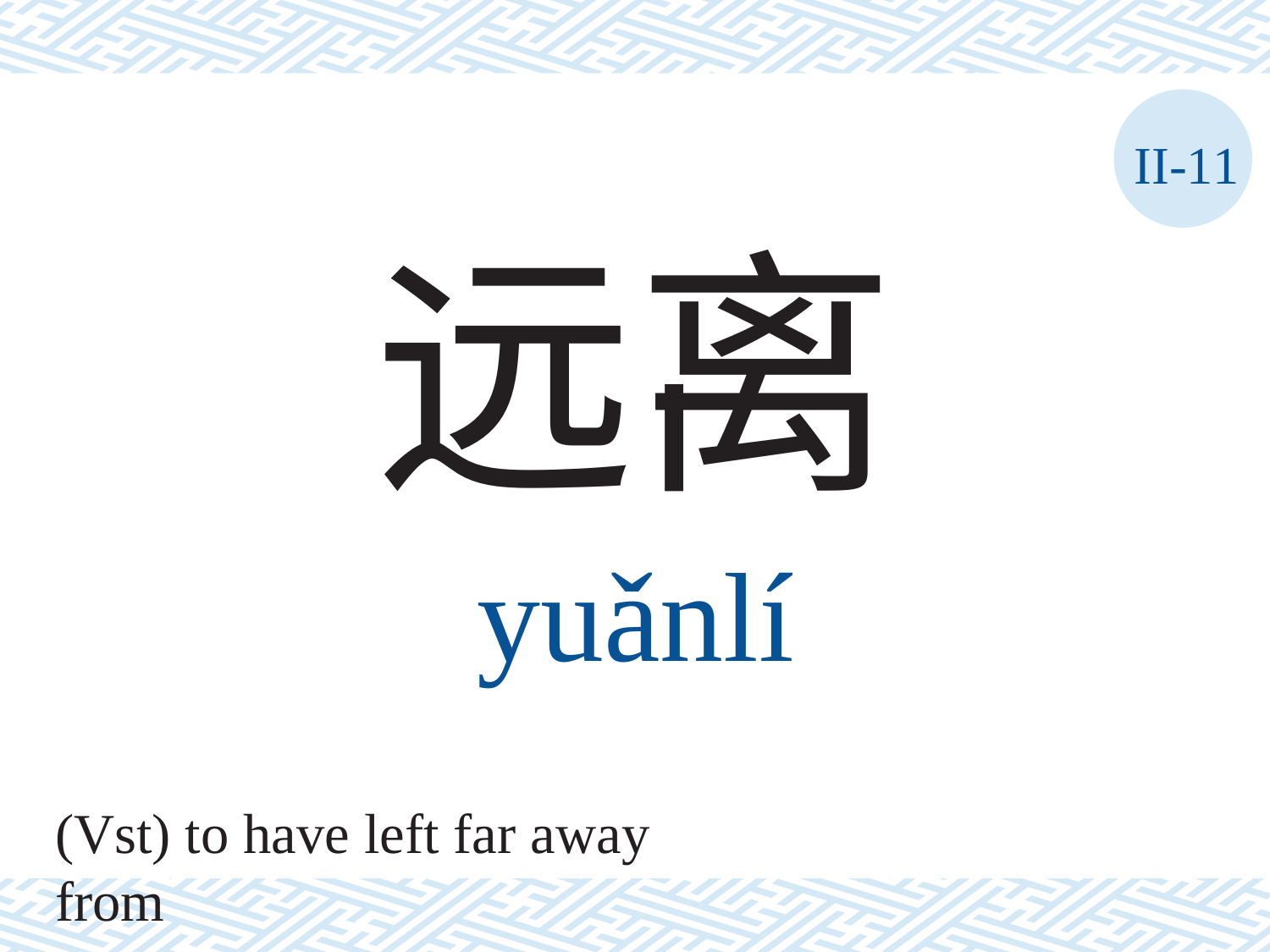

II-11
远离
yuǎnlí
(Vst) to have left far away from